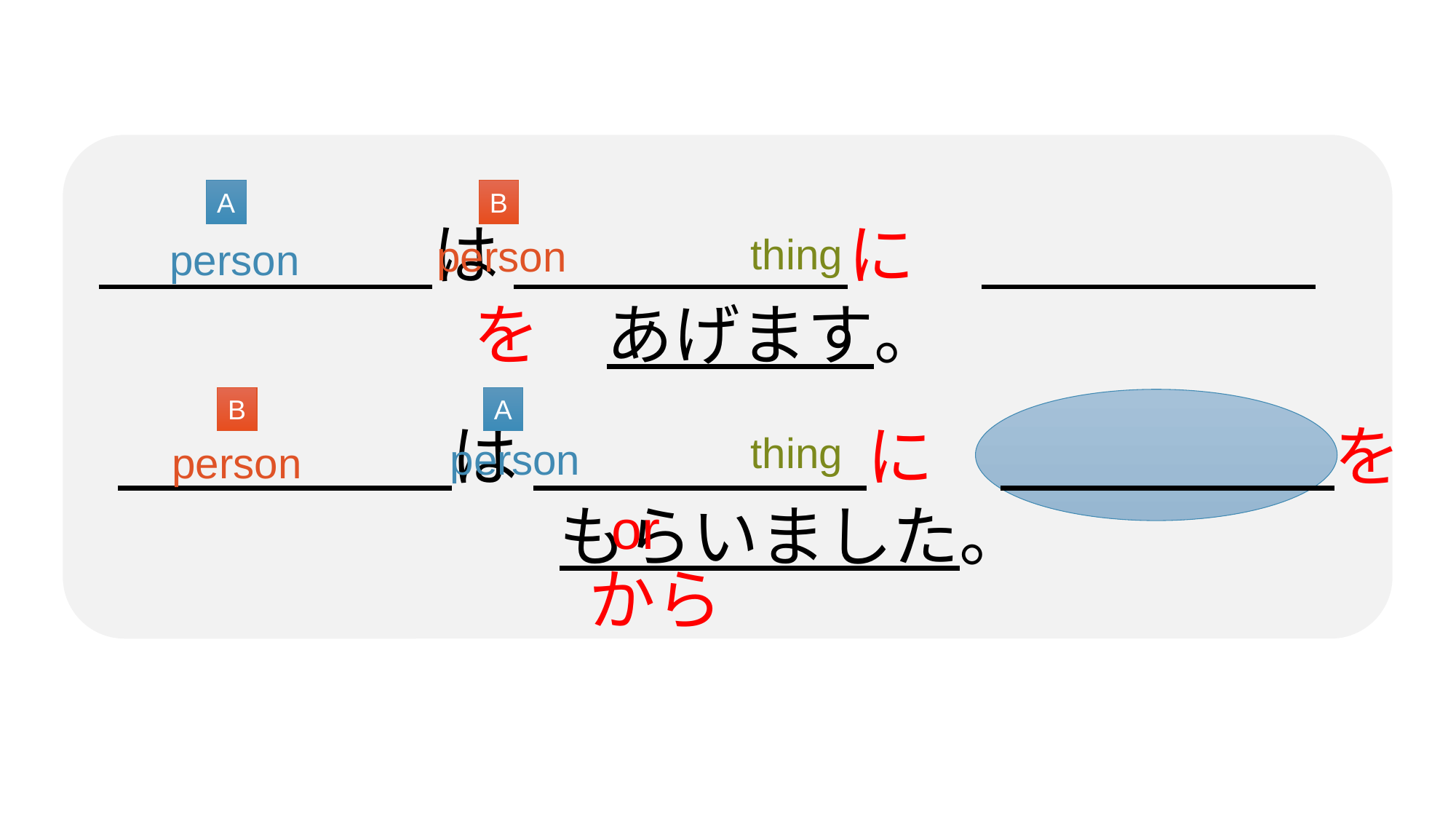

B
A
　　　　　は 　　　　　に　　　　　　を　あげます。
thing
person
person
B
A

　　　　　は 　　　　　に　　　　　　を　もらいました。
thing
person
person
or
から